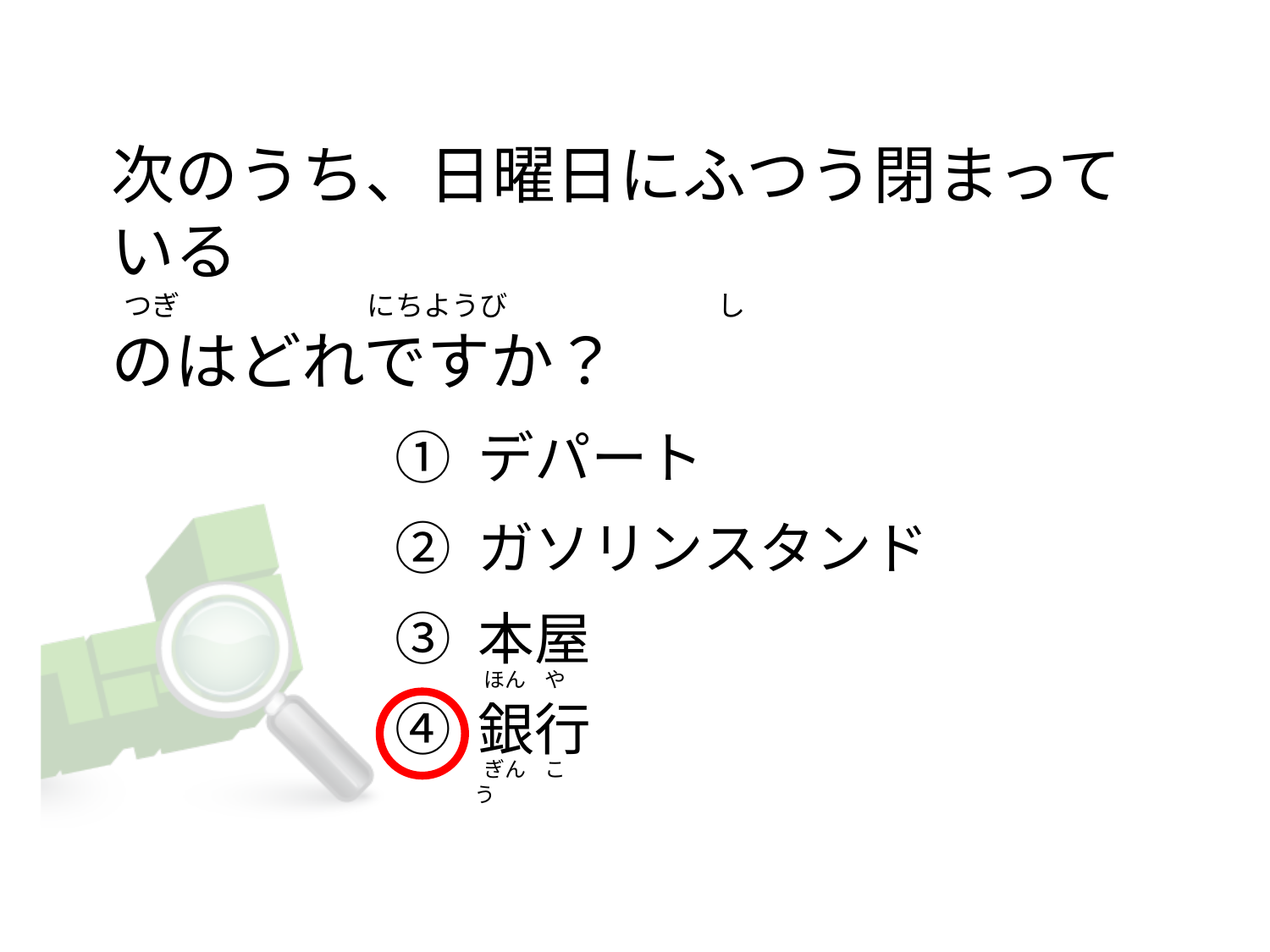

# 次のうち、日曜日にふつう閉まっている   つぎ                      　   にちようび                                 し のはどれですか？
① デパート
② ガソリンスタンド
③ 本屋
④ 銀行
 ほん    や

 ぎん    こう